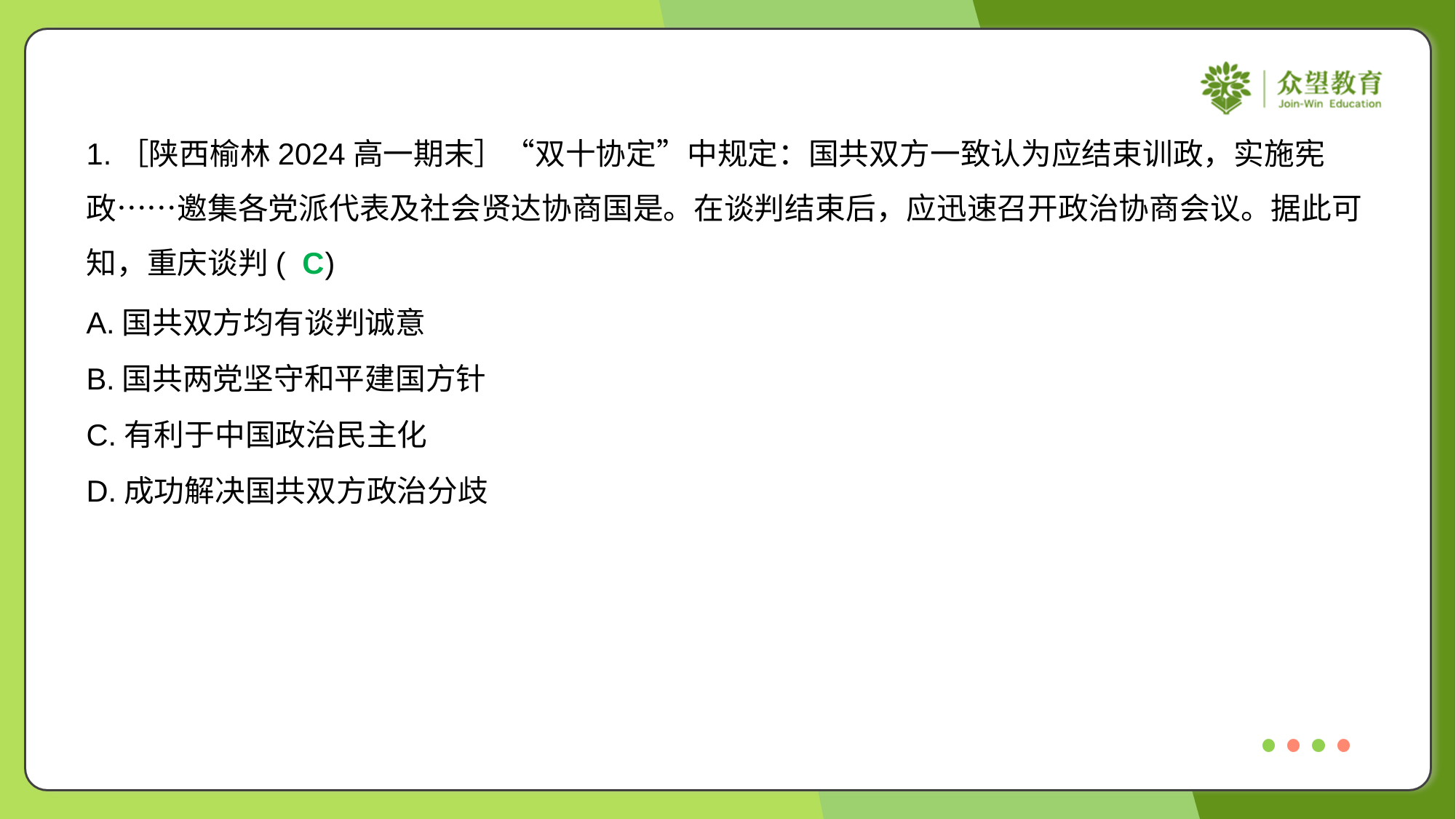

1.［陕西榆林2024高一期末］“双十协定”中规定：国共双方一致认为应结束训政，实施宪
政……邀集各党派代表及社会贤达协商国是。在谈判结束后，应迅速召开政治协商会议。据此可
知，重庆谈判(     )
C
A.国共双方均有谈判诚意
B.国共两党坚守和平建国方针
C.有利于中国政治民主化
D.成功解决国共双方政治分歧